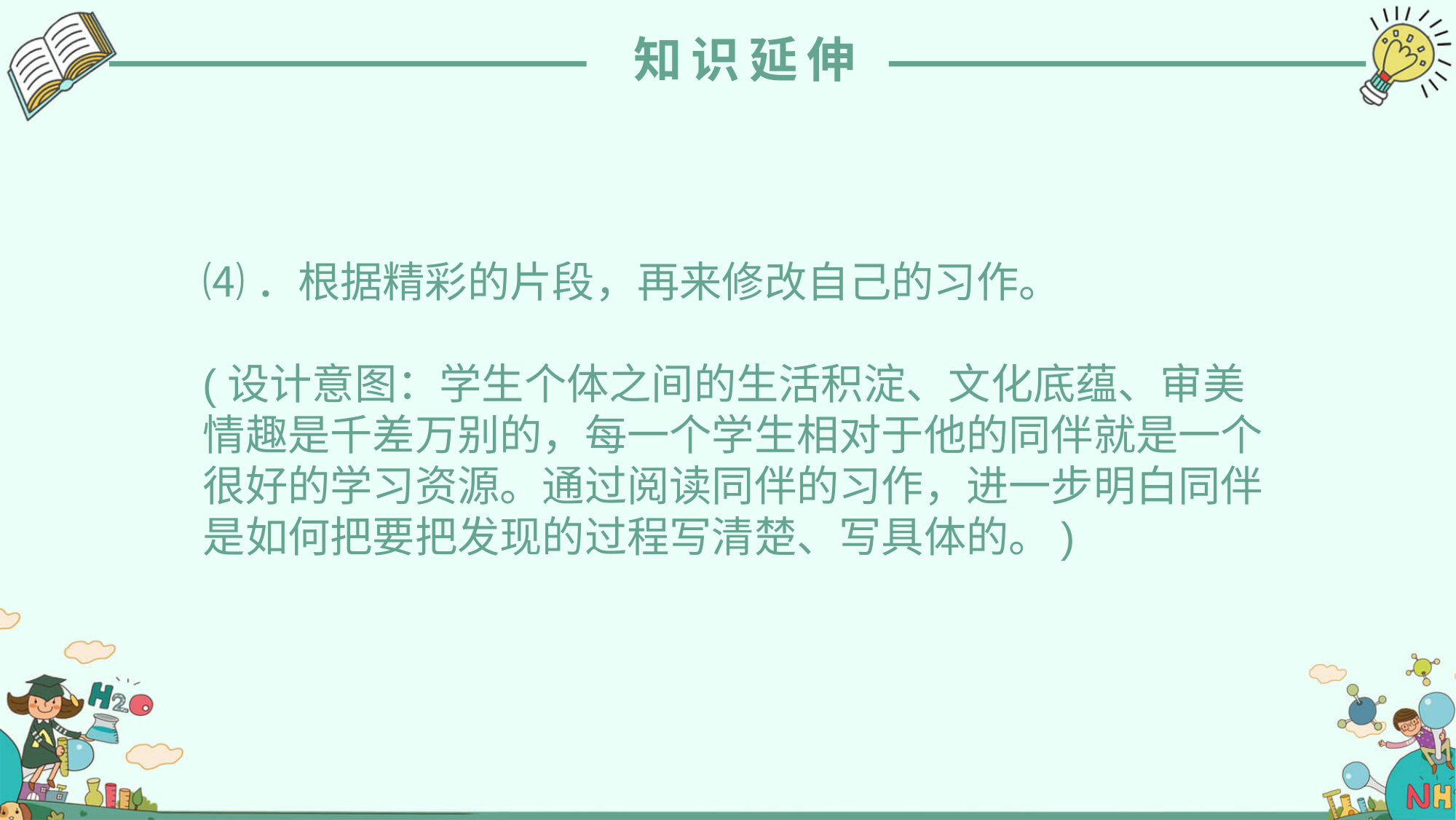

知识延伸

⑷．根据精彩的片段，再来修改自己的习作。
(设计意图：学生个体之间的生活积淀、文化底蕴、审美情趣是千差万别的，每一个学生相对于他的同伴就是一个很好的学习资源。通过阅读同伴的习作，进一步明白同伴是如何把要把发现的过程写清楚、写具体的。)